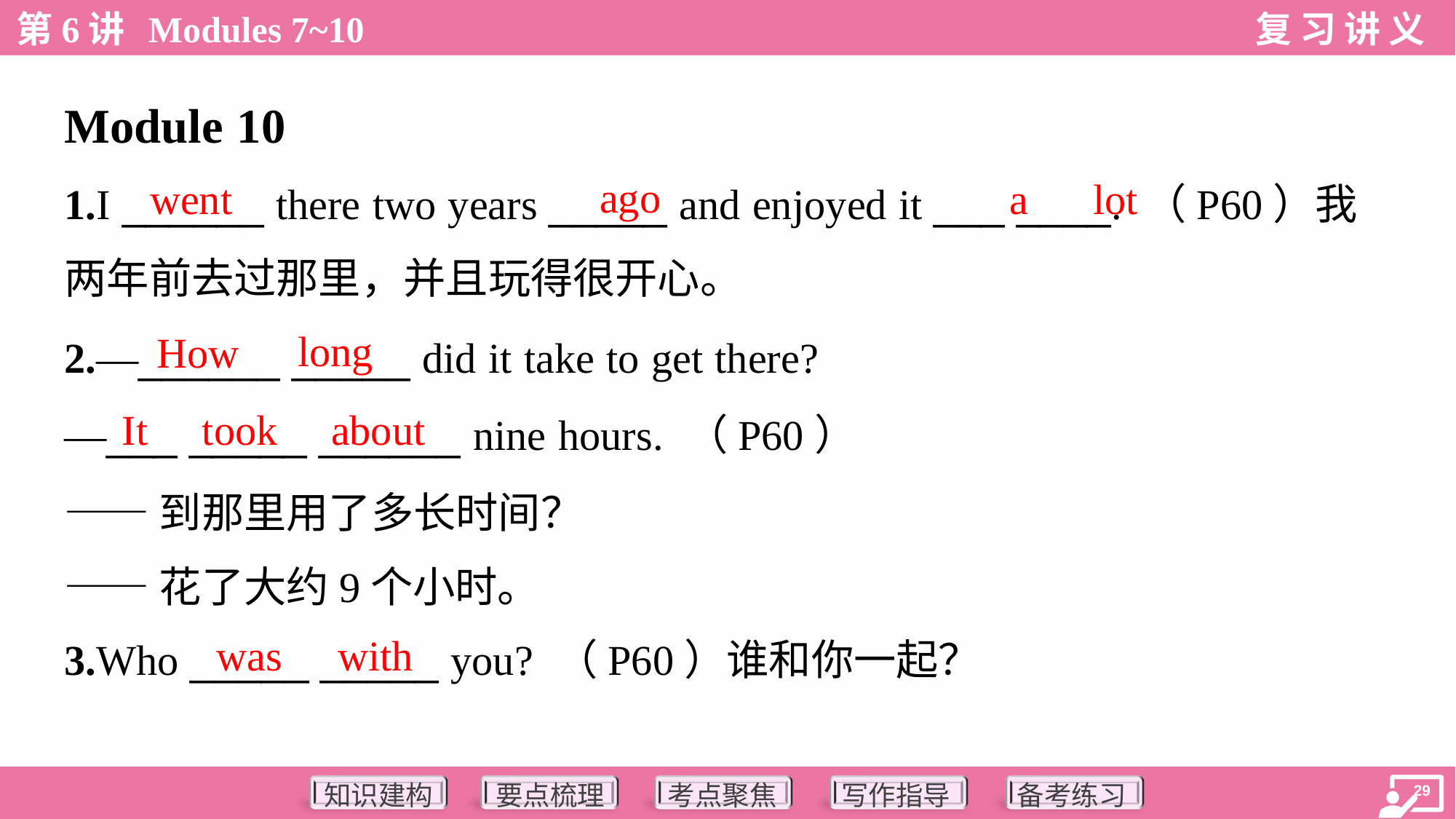

Module 10
ago
went
a
lot
1.I ______ there two years _____ and enjoyed it ___ ____. （P60）我
两年前去过那里，并且玩得很开心。
long
How
2.—______ _____ did it take to get there?
—___ _____ ______ nine hours. （P60）
——到那里用了多长时间？
——花了大约9个小时。
It
took
about
was
with
3.Who _____ _____ you? （P60）谁和你一起？